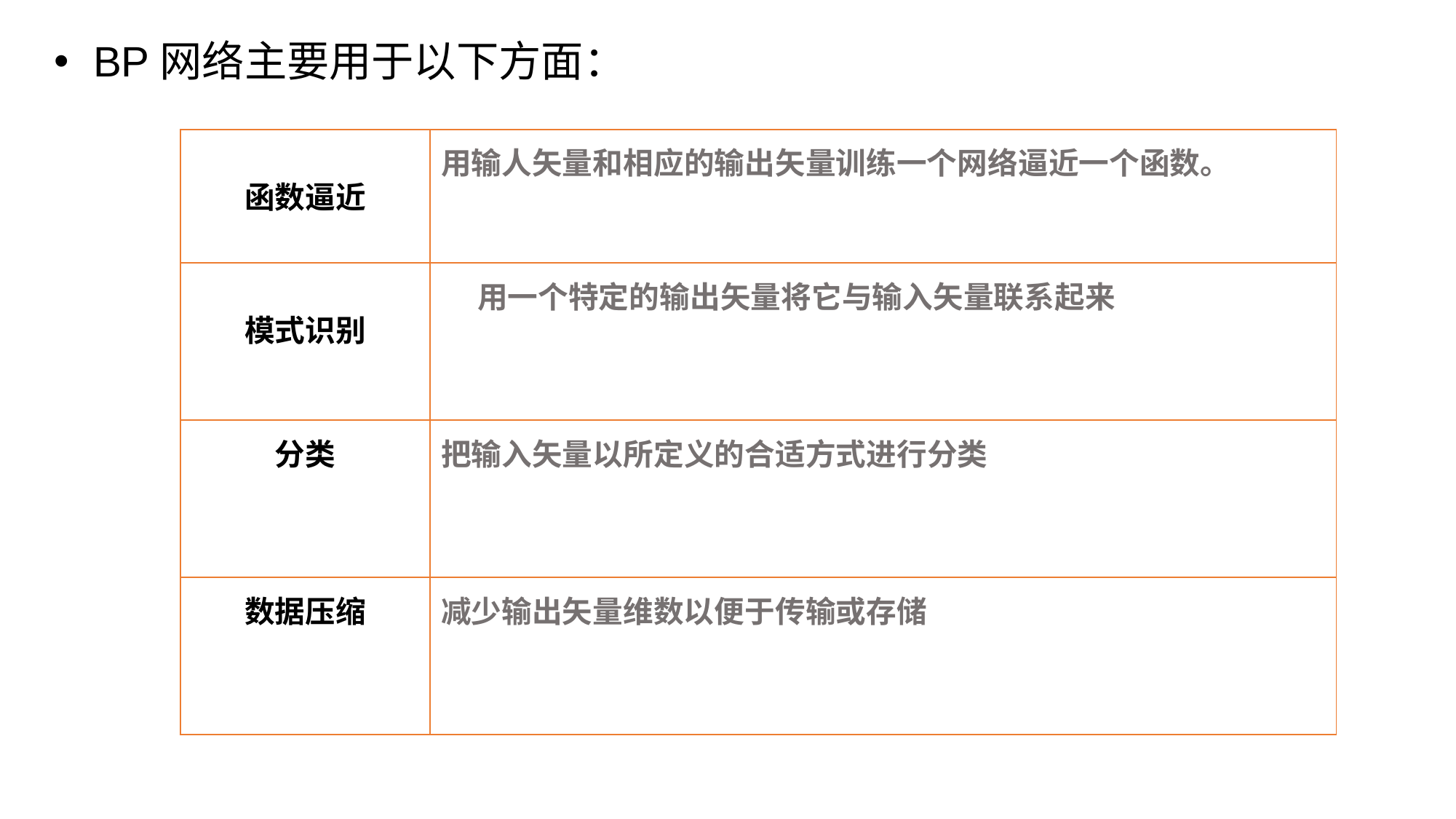

BP网络主要用于以下方面：
| 函数逼近 | 用输人矢量和相应的输出矢量训练一个网络逼近一个函数。 |
| --- | --- |
| 模式识别 | 用一个特定的输出矢量将它与输入矢量联系起来 |
| 分类 | 把输入矢量以所定义的合适方式进行分类 |
| 数据压缩 | 减少输出矢量维数以便于传输或存储 |